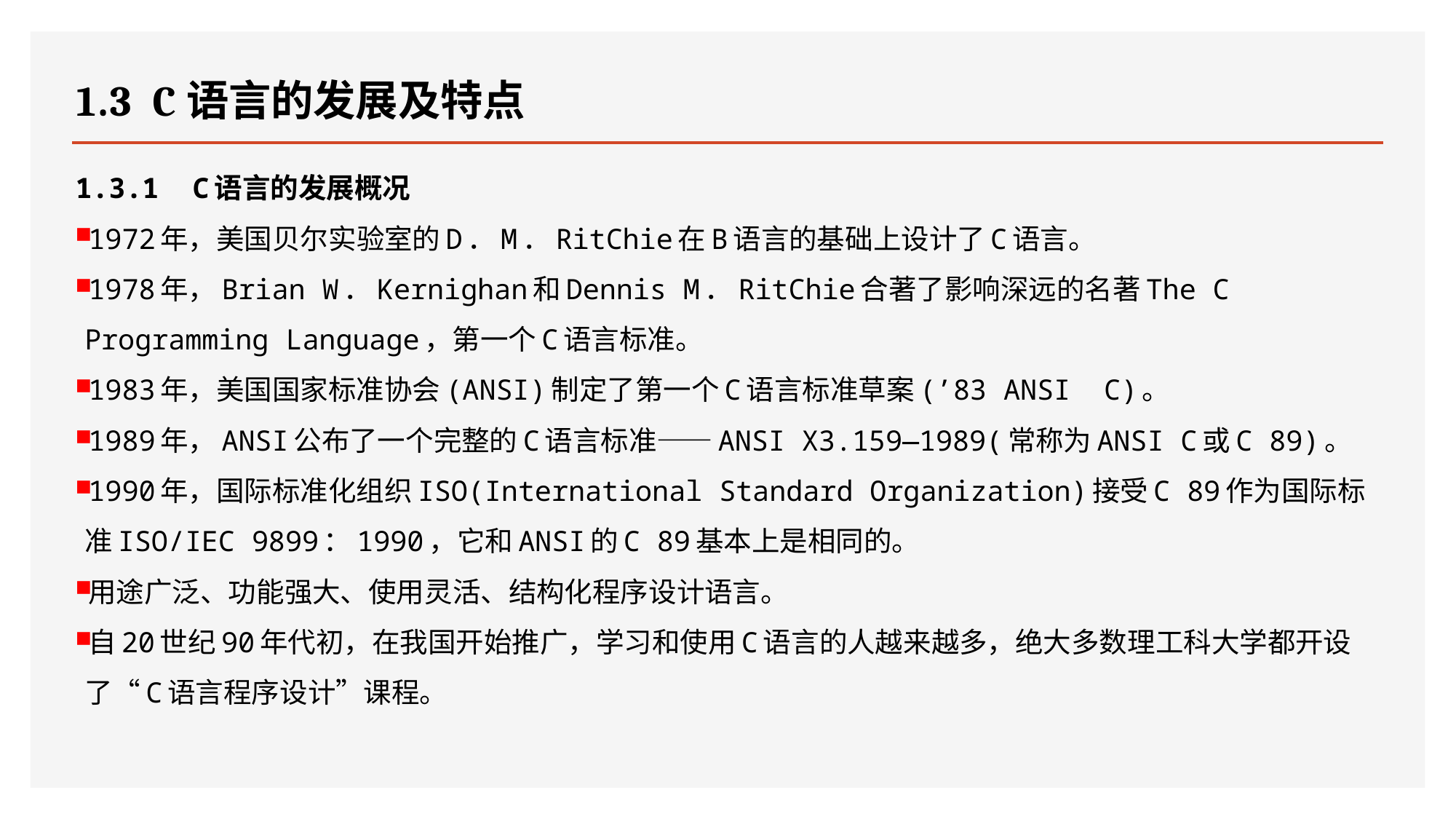

# 1.3  C语言的发展及特点
1.3.1  C语言的发展概况
1972年，美国贝尔实验室的D．M．RitChie在B语言的基础上设计了C语言。
1978年，Brian W．Kernighan和Dennis M．RitChie合著了影响深远的名著The C Programming Language，第一个C语言标准。
1983年，美国国家标准协会(ANSI)制定了第一个C语言标准草案(’83 ANSI  C)。
1989年，ANSI公布了一个完整的C语言标准——ANSI X3.159—1989(常称为ANSI C或C 89)。
1990年，国际标准化组织ISO(International Standard Organization)接受C 89作为国际标准ISO/IEC 9899：1990，它和ANSI的C 89基本上是相同的。
用途广泛、功能强大、使用灵活、结构化程序设计语言。
自20世纪90年代初，在我国开始推广，学习和使用C语言的人越来越多，绝大多数理工科大学都开设了“C语言程序设计”课程。